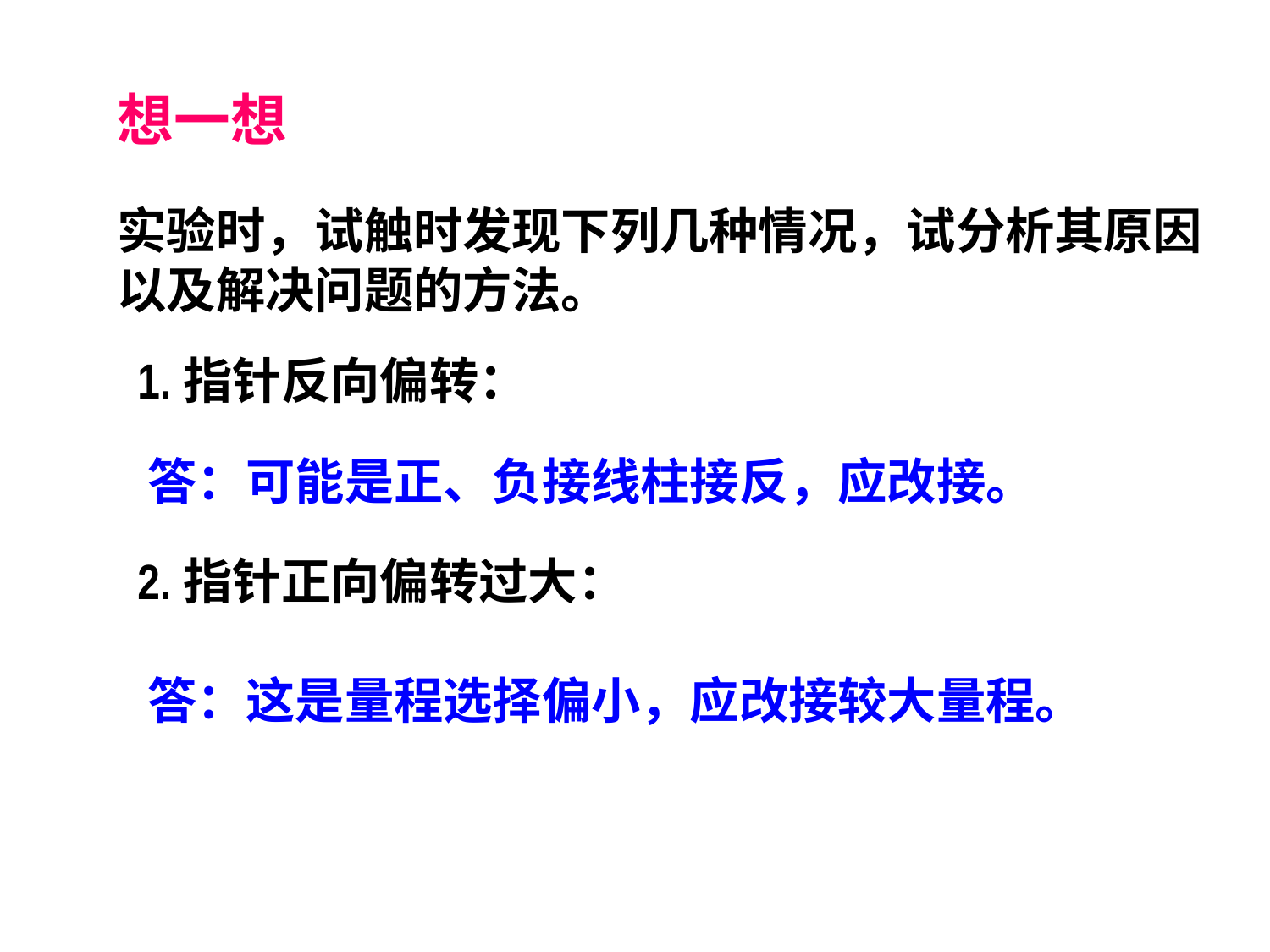

想一想
实验时，试触时发现下列几种情况，试分析其原因以及解决问题的方法。
1.指针反向偏转：

答：可能是正、负接线柱接反，应改接。
2.指针正向偏转过大：
答：这是量程选择偏小，应改接较大量程。